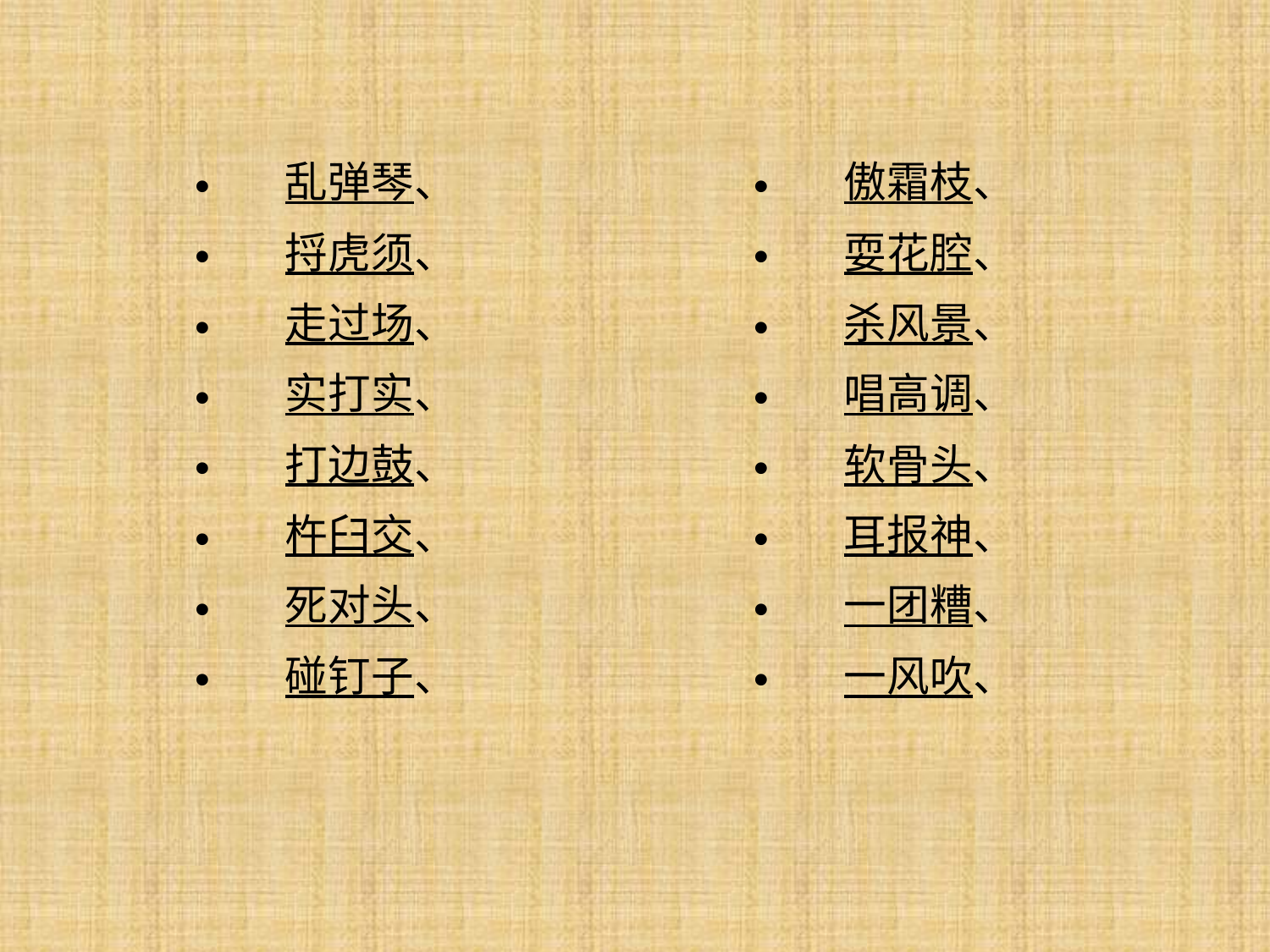

乱弹琴、
捋虎须、
走过场、
实打实、
打边鼓、
杵臼交、
死对头、
碰钉子、

傲霜枝、
耍花腔、
杀风景、
唱高调、
软骨头、
耳报神、
一团糟、
一风吹、